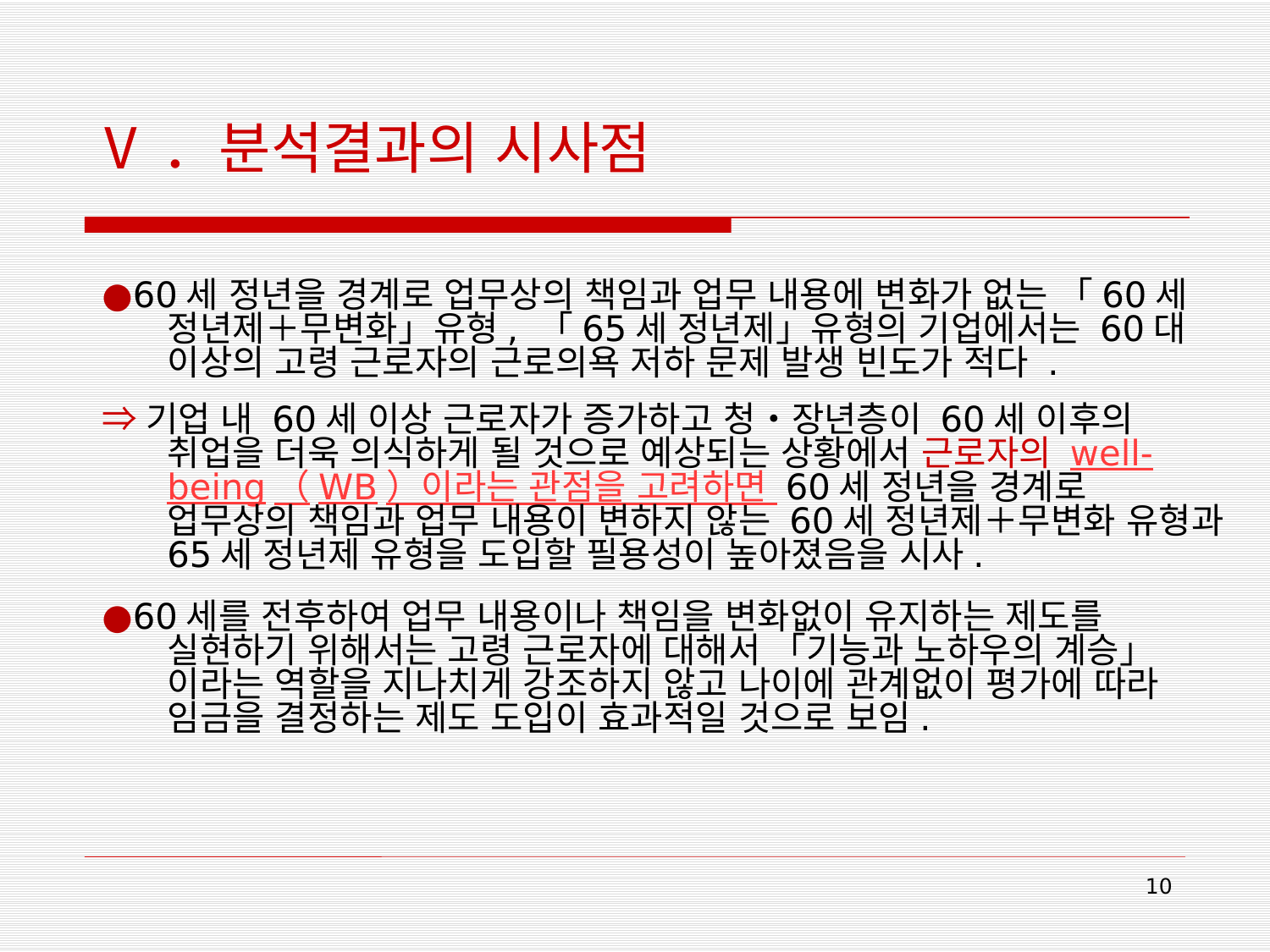

# Ⅴ．분석결과의 시사점

●60세 정년을 경계로 업무상의 책임과 업무 내용에 변화가 없는 「60세 정년제＋무변화」유형, 「65세 정년제」유형의 기업에서는 60대 이상의 고령 근로자의 근로의욕 저하 문제 발생 빈도가 적다 .

⇒기업 내 60세 이상 근로자가 증가하고 청・장년층이 60세 이후의 취업을 더욱 의식하게 될 것으로 예상되는 상황에서 근로자의 well-being（WB）이라는 관점을 고려하면 60세 정년을 경계로 업무상의 책임과 업무 내용이 변하지 않는 60세 정년제＋무변화 유형과 65세 정년제 유형을 도입할 필용성이 높아졌음을 시사.

●60세를 전후하여 업무 내용이나 책임을 변화없이 유지하는 제도를 실현하기 위해서는 고령 근로자에 대해서 「기능과 노하우의 계승」이라는 역할을 지나치게 강조하지 않고 나이에 관계없이 평가에 따라 임금을 결정하는 제도 도입이 효과적일 것으로 보임.
10